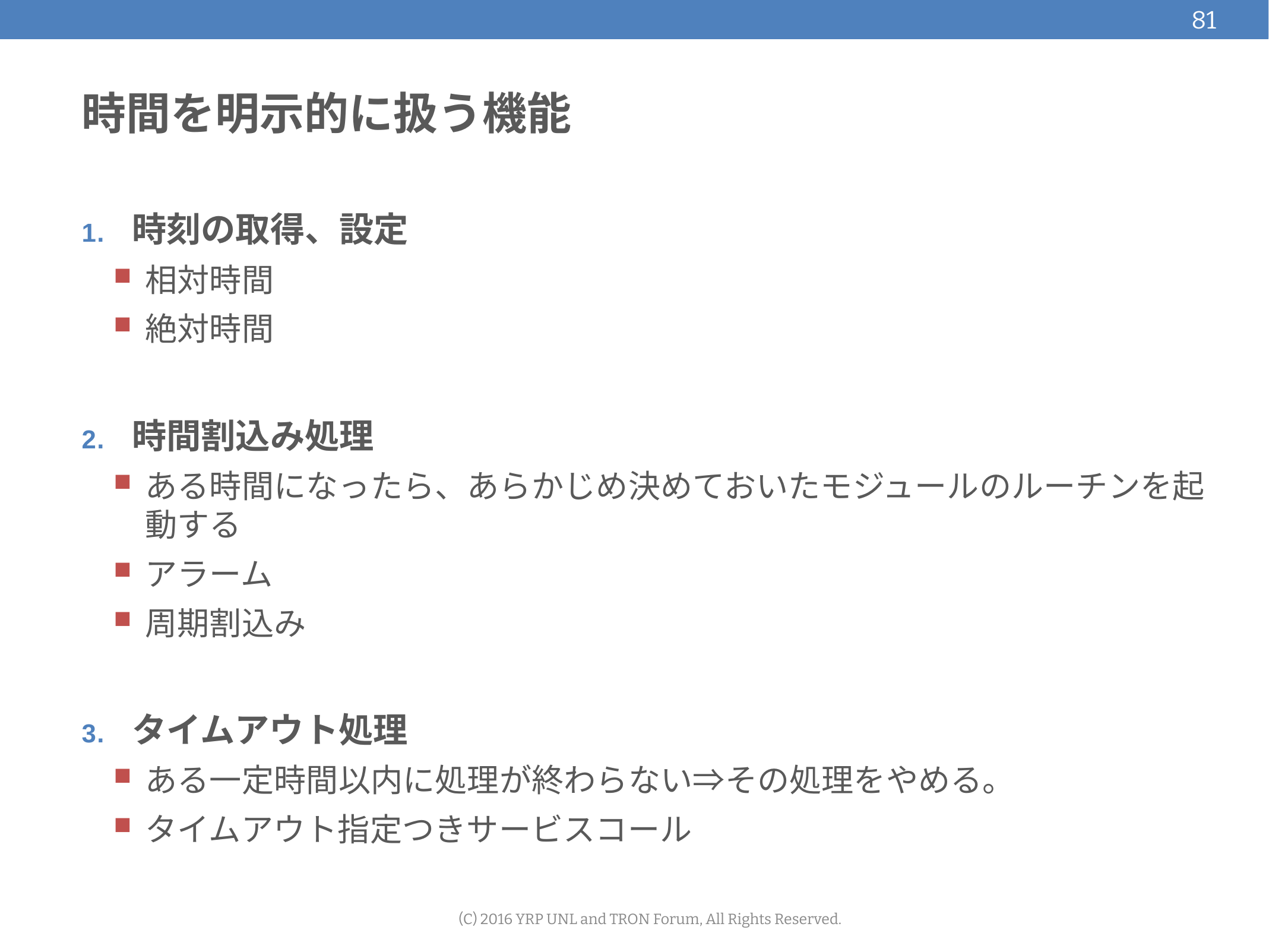

81
# 時間を明示的に扱う機能
時刻の取得、設定
相対時間
絶対時間

時間割込み処理
ある時間になったら、あらかじめ決めておいたモジュールのルーチンを起動する
アラーム
周期割込み

タイムアウト処理
ある一定時間以内に処理が終わらない⇒その処理をやめる。
タイムアウト指定つきサービスコール
(C) 2016 YRP UNL and TRON Forum, All Rights Reserved.